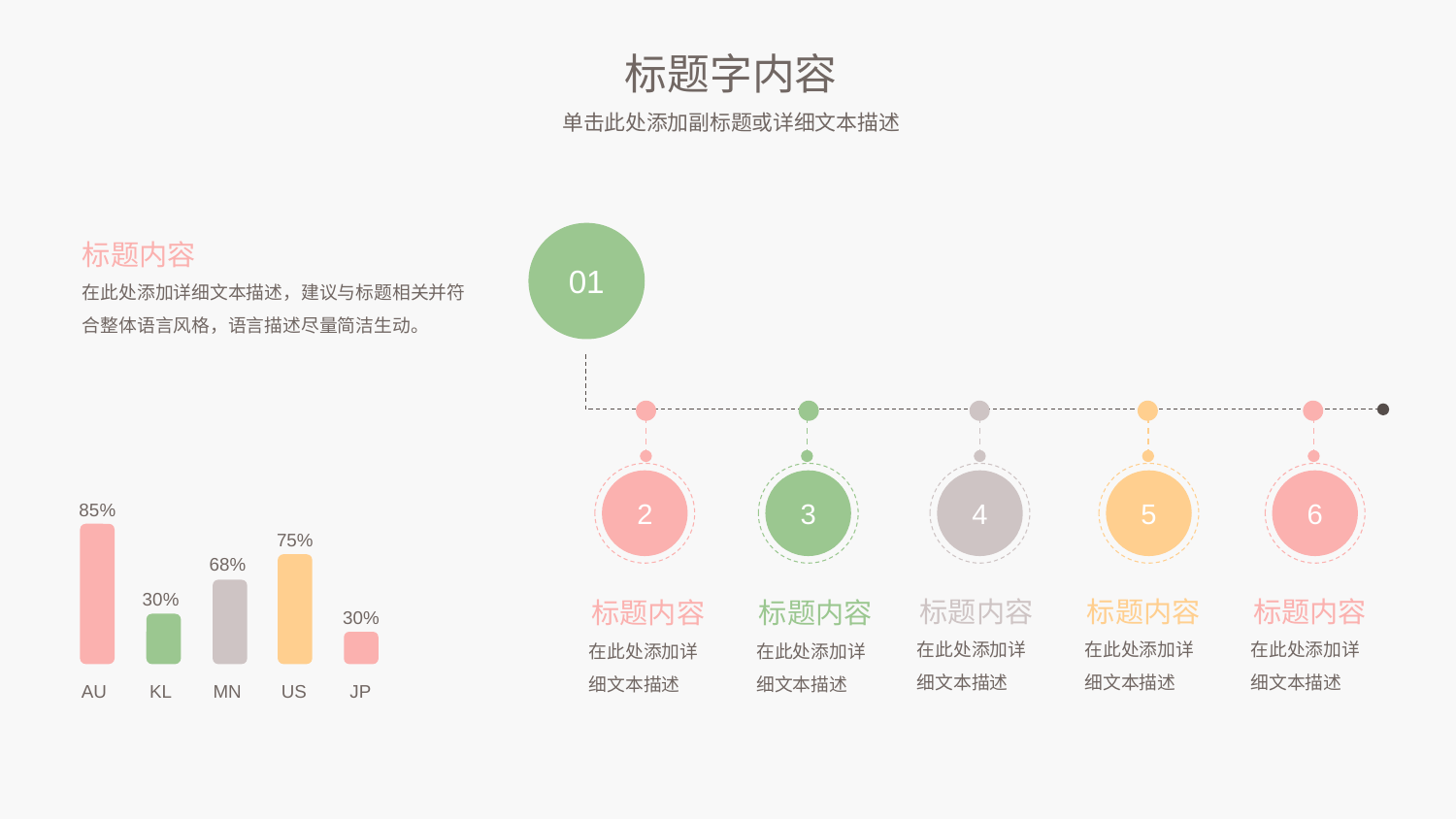

标题字内容
单击此处添加副标题或详细文本描述
标题内容
在此处添加详细文本描述，建议与标题相关并符合整体语言风格，语言描述尽量简洁生动。
01

2
3
4
5
6
85%
75%

68%

标题内容
在此处添加详细文本描述
标题内容
在此处添加详细文本描述
标题内容
在此处添加详细文本描述
标题内容
在此处添加详细文本描述
标题内容
在此处添加详细文本描述

30%
30%

AU
KL
MN
US
JP